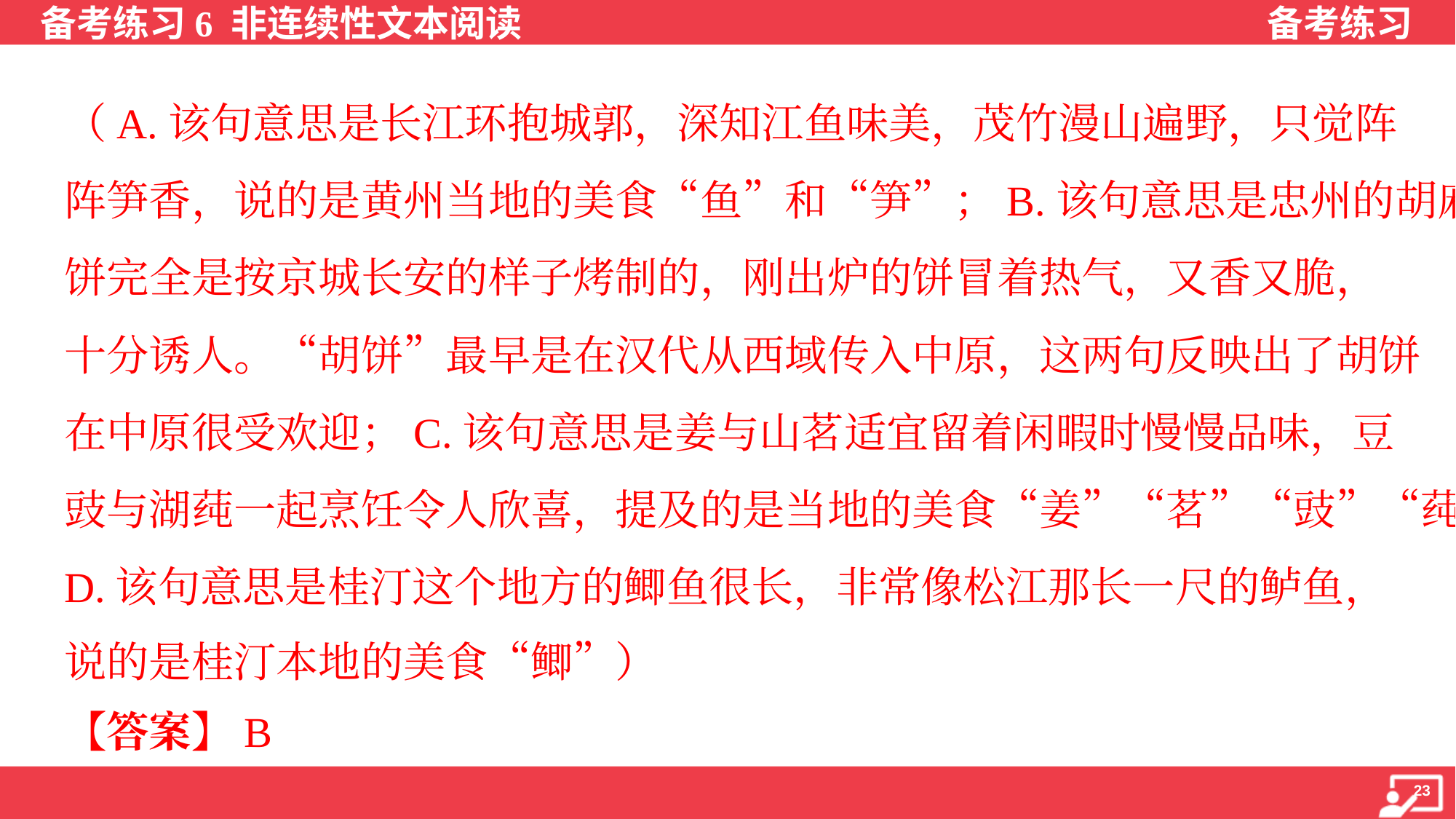

（A.该句意思是长江环抱城郭，深知江鱼味美，茂竹漫山遍野，只觉阵
阵笋香，说的是黄州当地的美食“鱼”和“笋”；B.该句意思是忠州的胡麻
饼完全是按京城长安的样子烤制的，刚出炉的饼冒着热气，又香又脆，
十分诱人。“胡饼”最早是在汉代从西域传入中原，这两句反映出了胡饼
在中原很受欢迎；C.该句意思是姜与山茗适宜留着闲暇时慢慢品味，豆
豉与湖莼一起烹饪令人欣喜，提及的是当地的美食“姜”“茗”“豉”“莼”；
D.该句意思是桂汀这个地方的鲫鱼很长，非常像松江那长一尺的鲈鱼，
说的是桂汀本地的美食“鲫”）
【答案】B